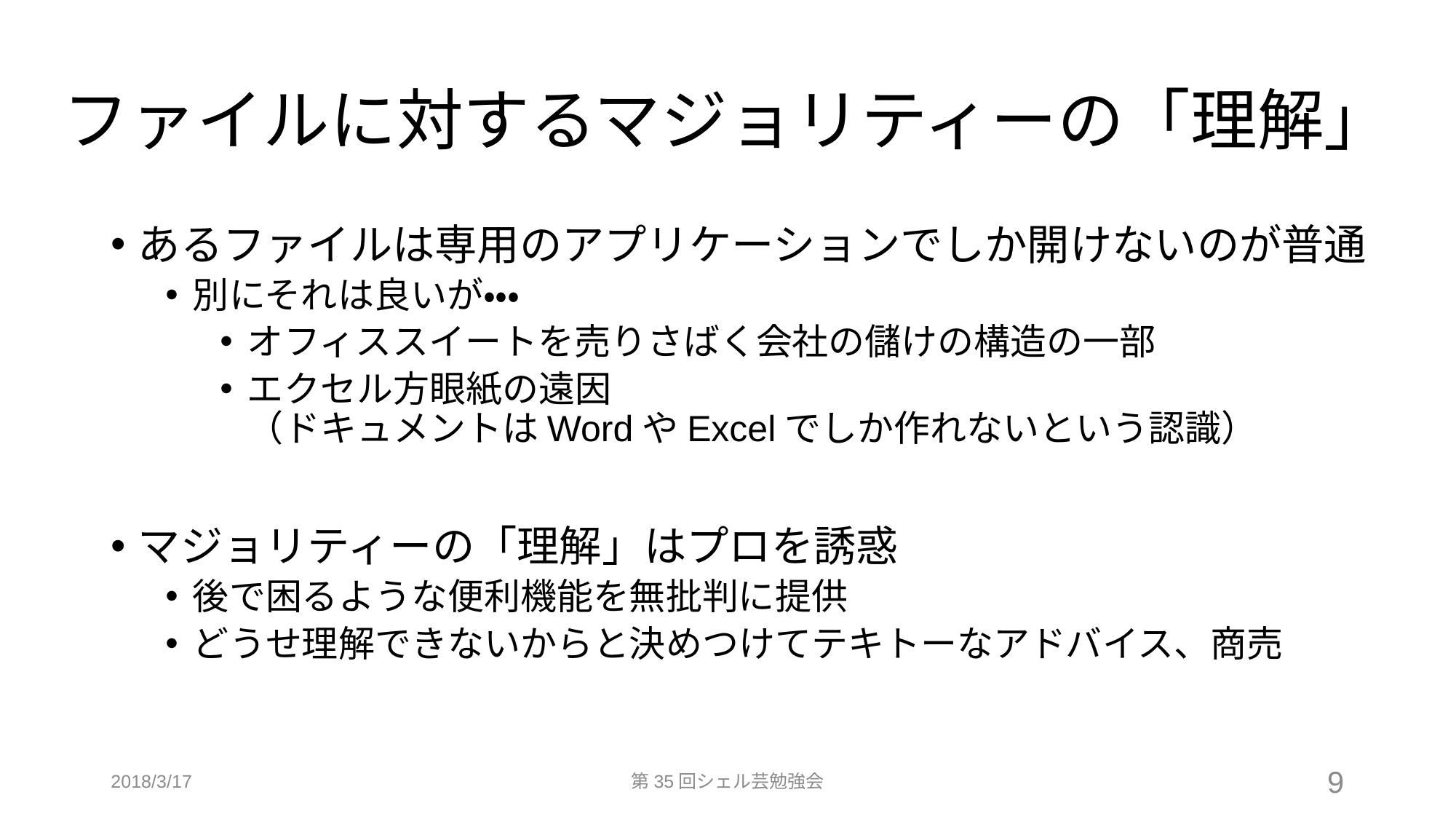

# ファイルに対するマジョリティーの「理解」
あるファイルは専用のアプリケーションでしか開けないのが普通
別にそれは良いが・・・
オフィススイートを売りさばく会社の儲けの構造の一部
エクセル方眼紙の遠因
（ドキュメントはWordやExcelでしか作れないという認識）

マジョリティーの「理解」はプロを誘惑
後で困るような便利機能を無批判に提供
どうせ理解できないからと決めつけてテキトーなアドバイス、商売

2018/3/17
第35回シェル芸勉強会
9